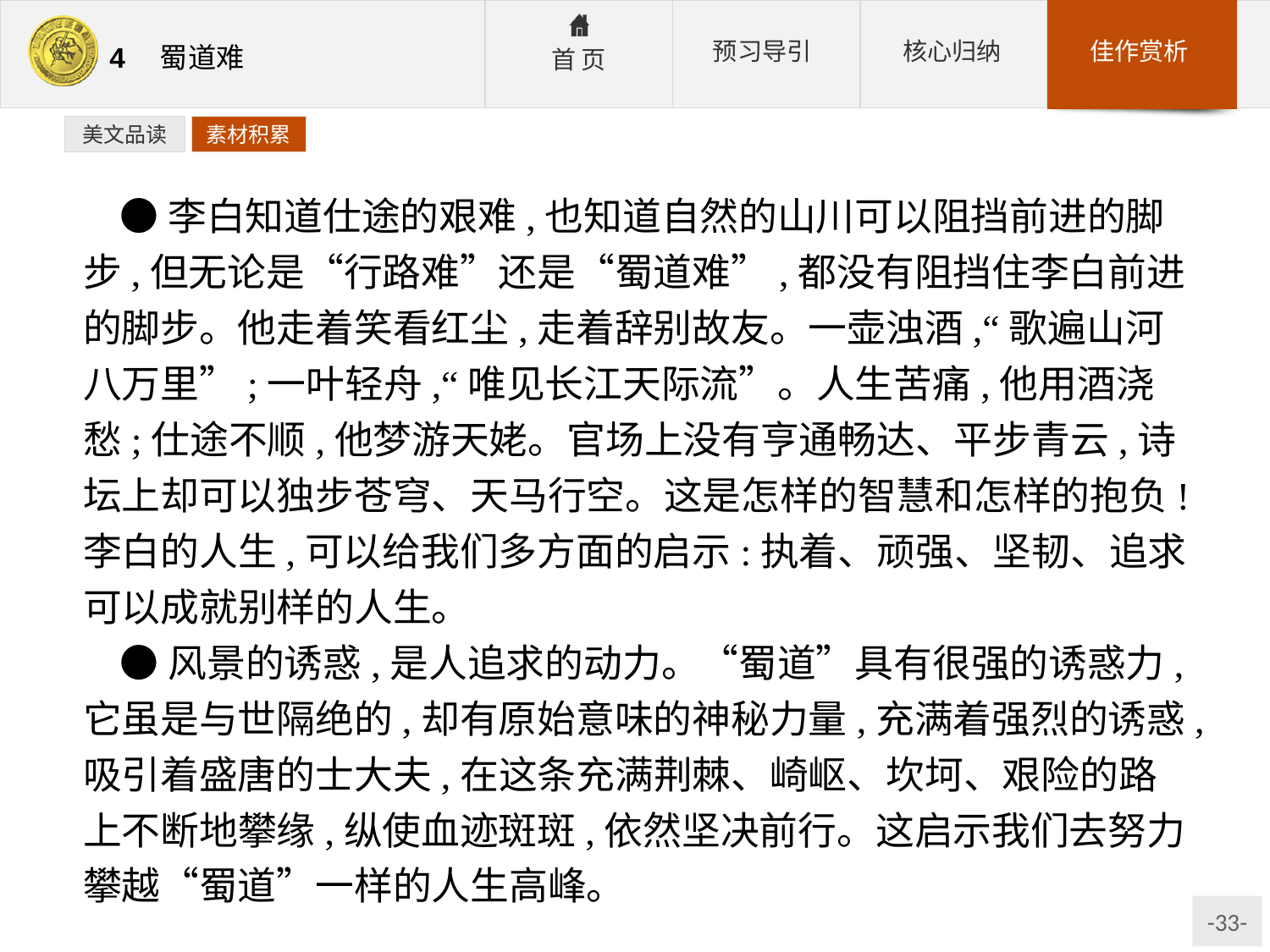

美文品读
素材积累
●李白知道仕途的艰难,也知道自然的山川可以阻挡前进的脚步,但无论是“行路难”还是“蜀道难”,都没有阻挡住李白前进的脚步。他走着笑看红尘,走着辞别故友。一壶浊酒,“歌遍山河八万里”;一叶轻舟,“唯见长江天际流”。人生苦痛,他用酒浇愁;仕途不顺,他梦游天姥。官场上没有亨通畅达、平步青云,诗坛上却可以独步苍穹、天马行空。这是怎样的智慧和怎样的抱负!李白的人生,可以给我们多方面的启示:执着、顽强、坚韧、追求可以成就别样的人生。
●风景的诱惑,是人追求的动力。“蜀道”具有很强的诱惑力,它虽是与世隔绝的,却有原始意味的神秘力量,充满着强烈的诱惑,吸引着盛唐的士大夫,在这条充满荆棘、崎岖、坎坷、艰险的路上不断地攀缘,纵使血迹斑斑,依然坚决前行。这启示我们去努力攀越“蜀道”一样的人生高峰。